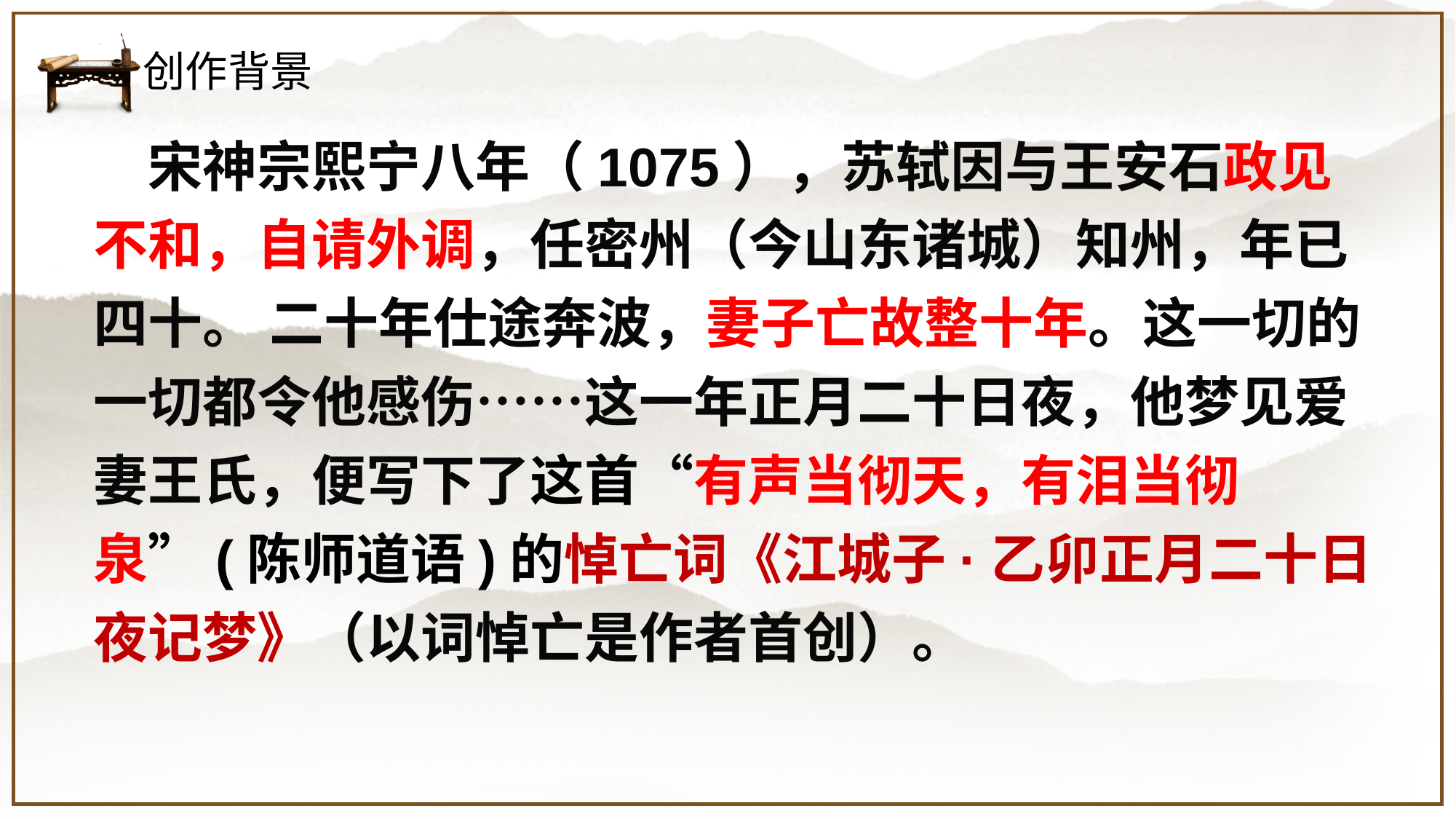

创作背景
宋神宗熙宁八年（1075），苏轼因与王安石政见不和，自请外调，任密州（今山东诸城）知州，年已四十。 二十年仕途奔波，妻子亡故整十年。这一切的一切都令他感伤……这一年正月二十日夜，他梦见爱妻王氏，便写下了这首“有声当彻天，有泪当彻泉”(陈师道语)的悼亡词《江城子·乙卯正月二十日夜记梦》（以词悼亡是作者首创）。